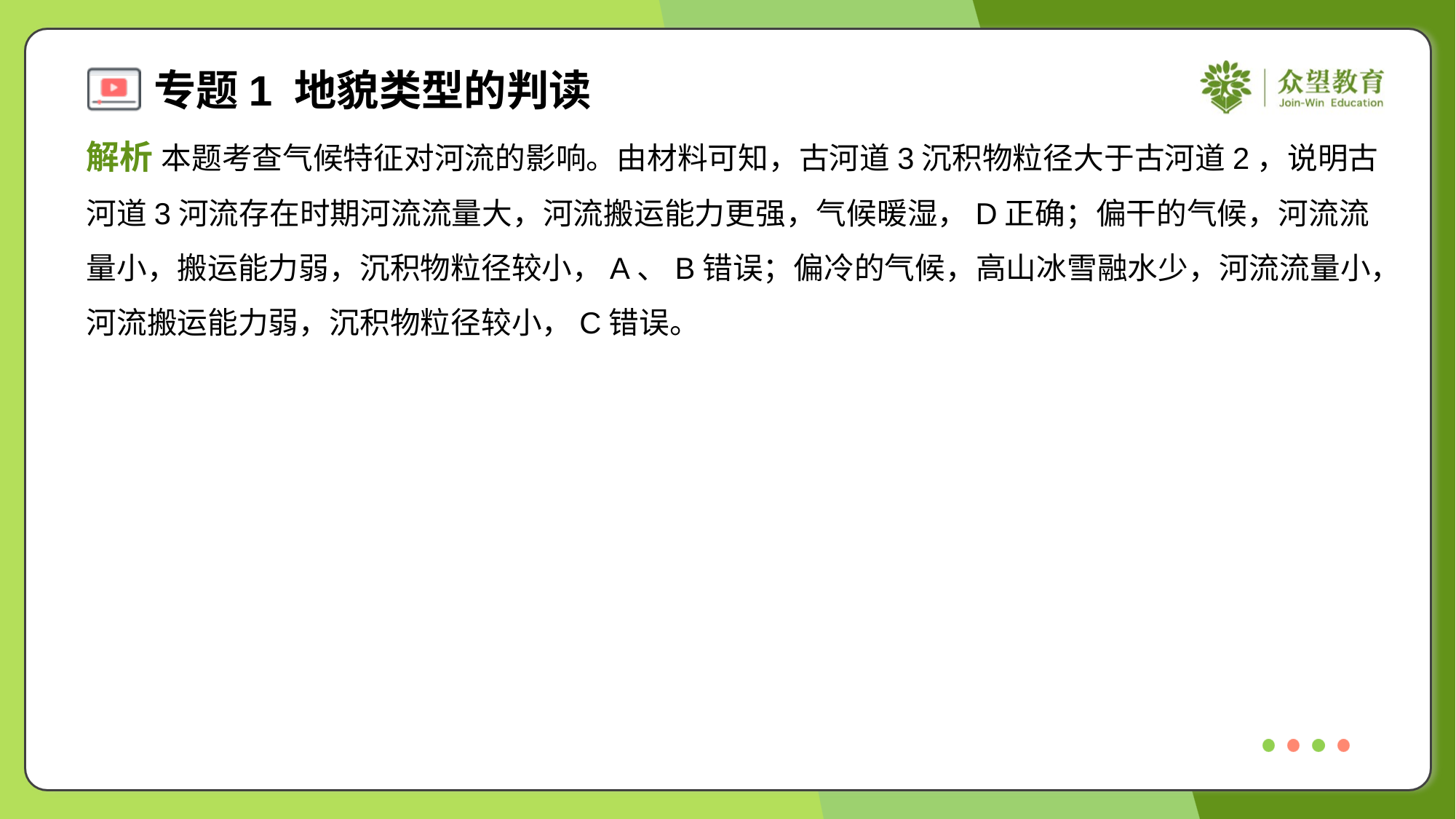

解析 本题考查气候特征对河流的影响。由材料可知，古河道3沉积物粒径大于古河道2，说明古
河道3河流存在时期河流流量大，河流搬运能力更强，气候暖湿，D正确；偏干的气候，河流流
量小，搬运能力弱，沉积物粒径较小，A、B错误；偏冷的气候，高山冰雪融水少，河流流量小，
河流搬运能力弱，沉积物粒径较小，C错误。